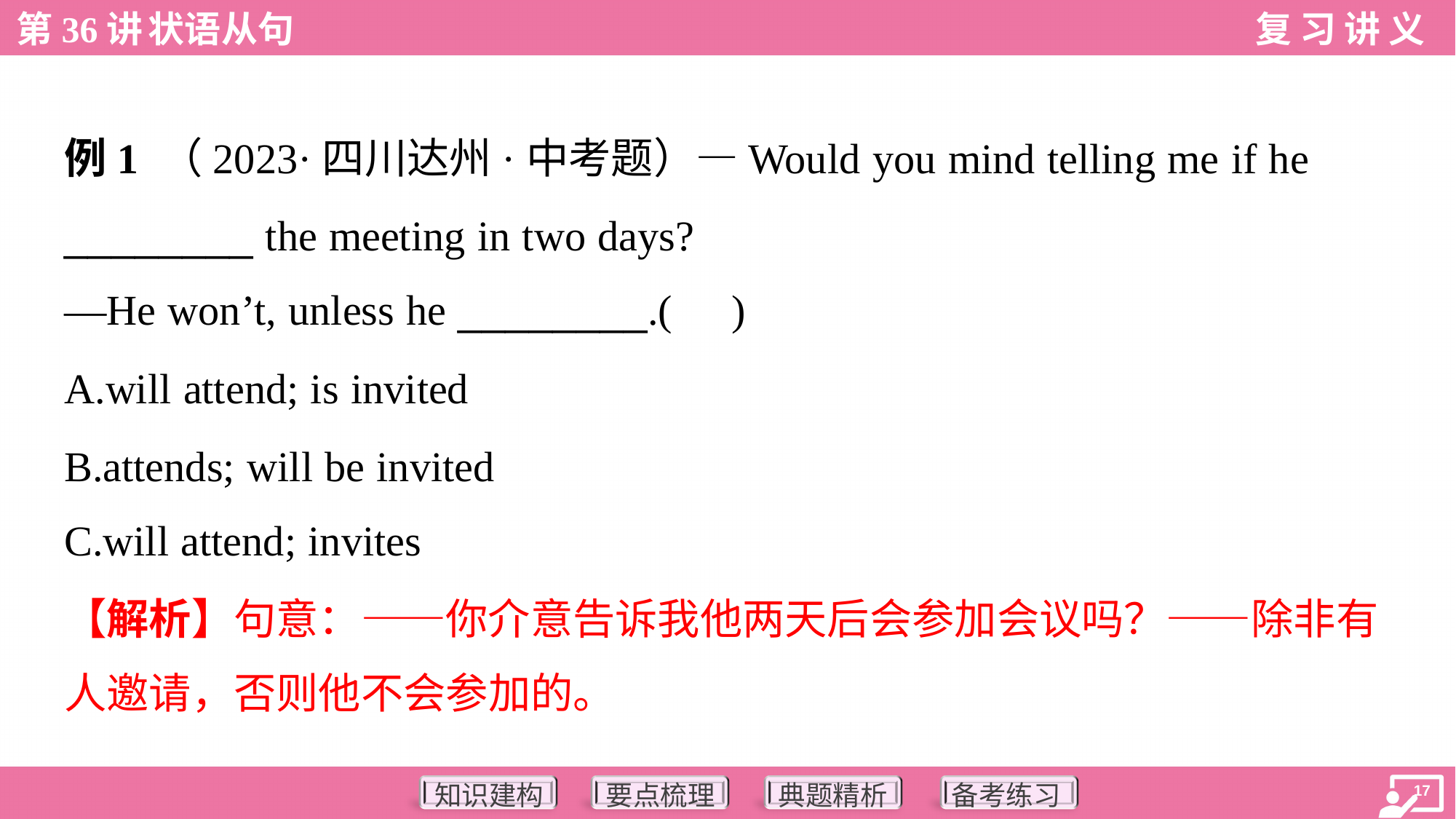

例1 （2023·四川达州·中考题）—Would you mind telling me if he
________ the meeting in two days?
—He won’t, unless he ________.(     )
A.will attend; is invited
B.attends; will be invited
C.will attend; invites
【解析】句意：——你介意告诉我他两天后会参加会议吗？——除非有
人邀请，否则他不会参加的。